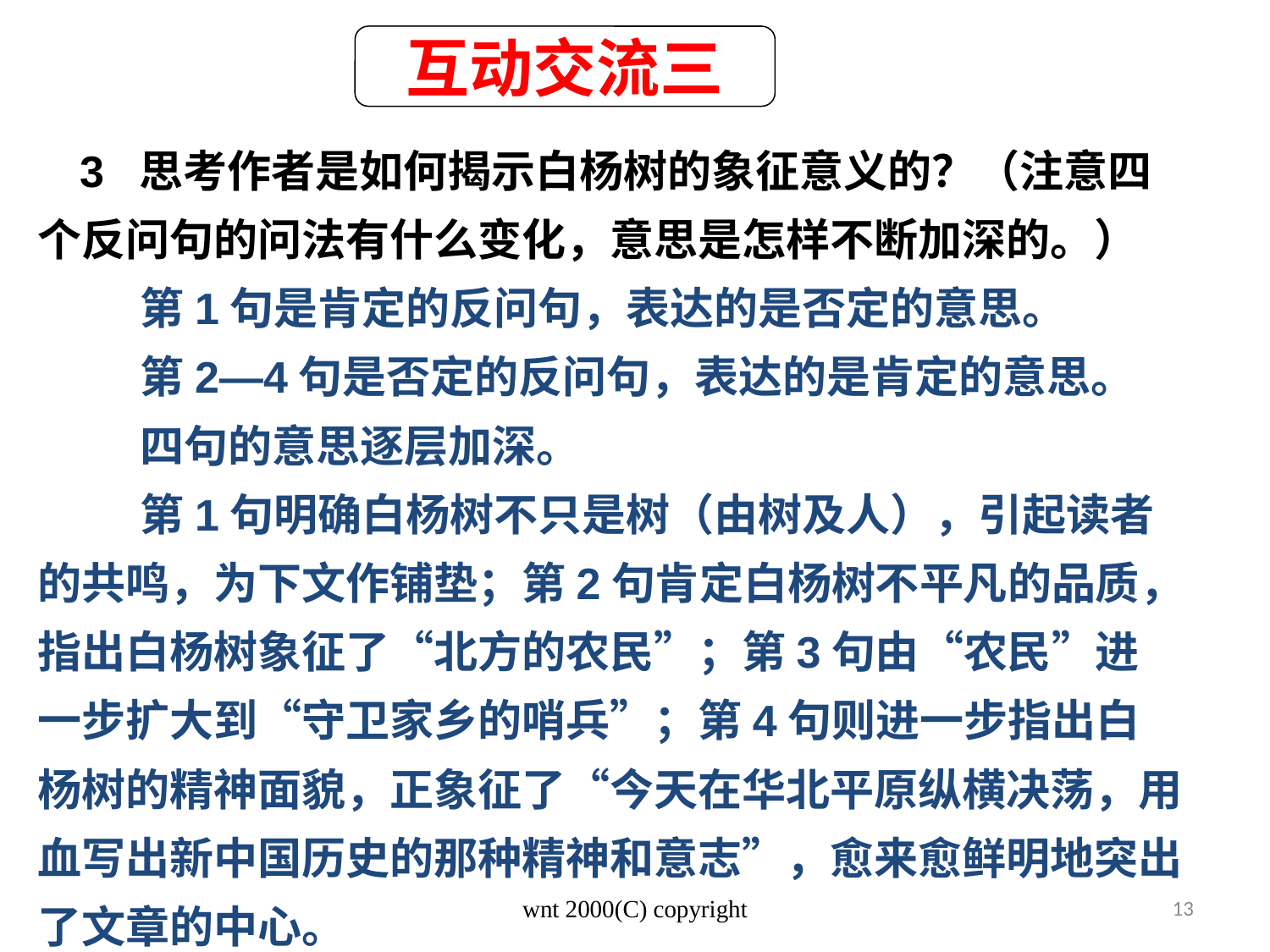

互动交流三
3  思考作者是如何揭示白杨树的象征意义的？（注意四个反问句的问法有什么变化，意思是怎样不断加深的。）
     第1句是肯定的反问句，表达的是否定的意思。
     第2—4句是否定的反问句，表达的是肯定的意思。
     四句的意思逐层加深。
     第1句明确白杨树不只是树（由树及人），引起读者的共鸣，为下文作铺垫；第2句肯定白杨树不平凡的品质，指出白杨树象征了“北方的农民”；第3句由“农民”进一步扩大到“守卫家乡的哨兵”；第4句则进一步指出白杨树的精神面貌，正象征了“今天在华北平原纵横决荡，用血写出新中国历史的那种精神和意志”，愈来愈鲜明地突出了文章的中心。

wnt 2000(C) copyright
13